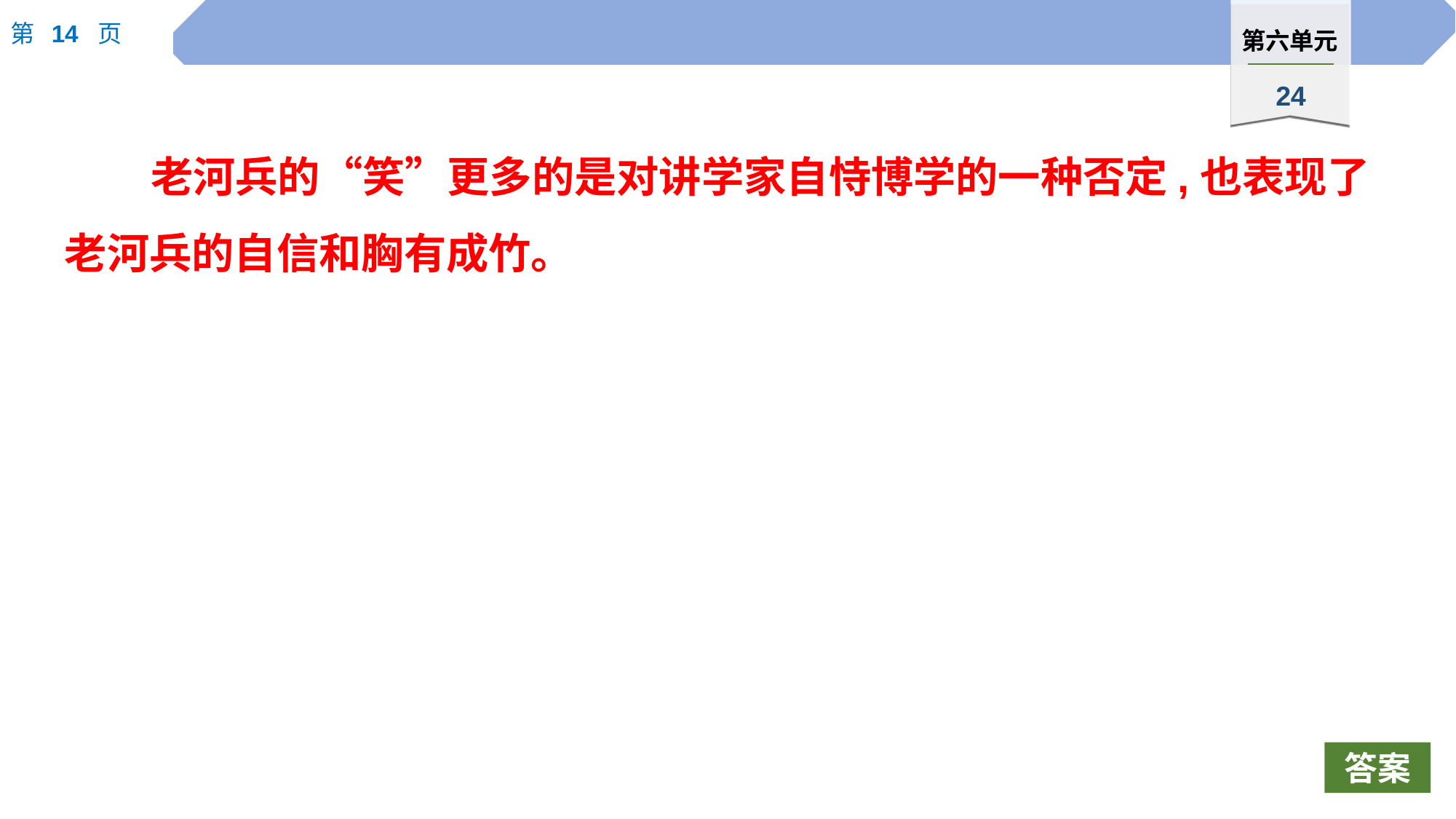

老河兵的“笑”更多的是对讲学家自恃博学的一种否定,也表现了老河兵的自信和胸有成竹。
答案